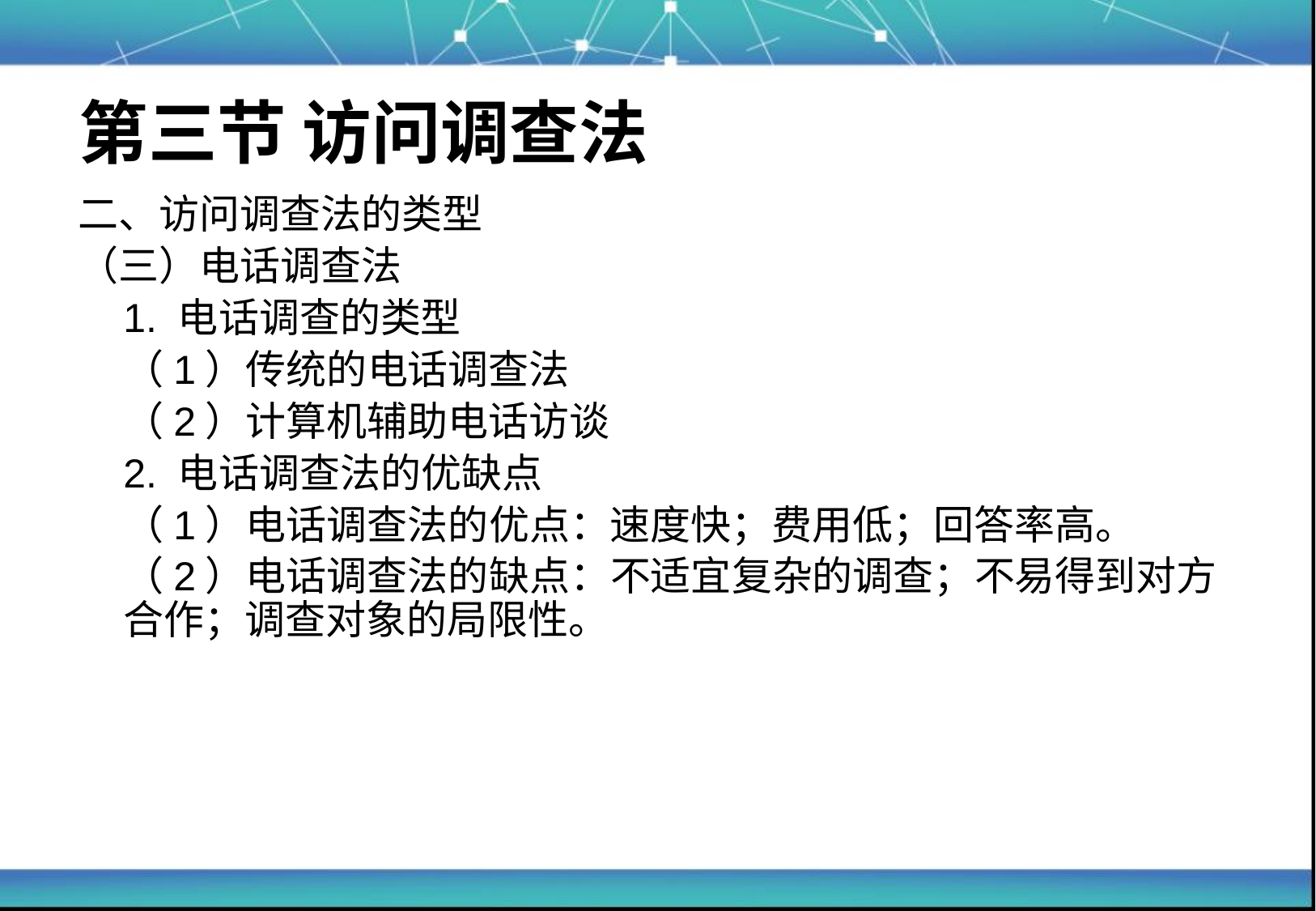

# 第三节 访问调查法
二、访问调查法的类型
（三）电话调查法
	1. 电话调查的类型
	（1）传统的电话调查法
	（2）计算机辅助电话访谈
	2. 电话调查法的优缺点
	（1）电话调查法的优点：速度快；费用低；回答率高。
	（2）电话调查法的缺点：不适宜复杂的调查；不易得到对方合作；调查对象的局限性。